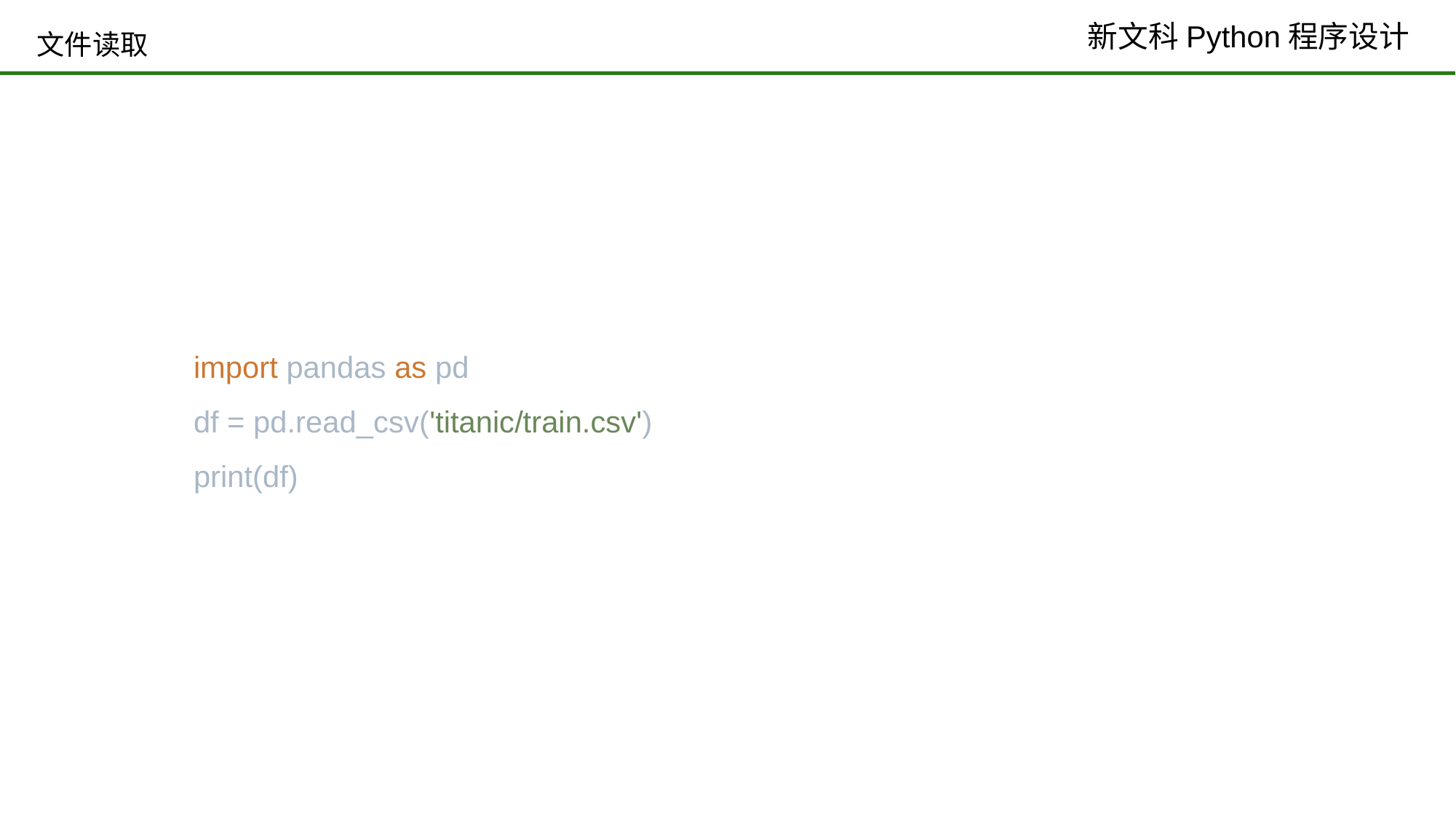

# 文件读取
import pandas as pd
df = pd.read_csv('titanic/train.csv')
print(df)